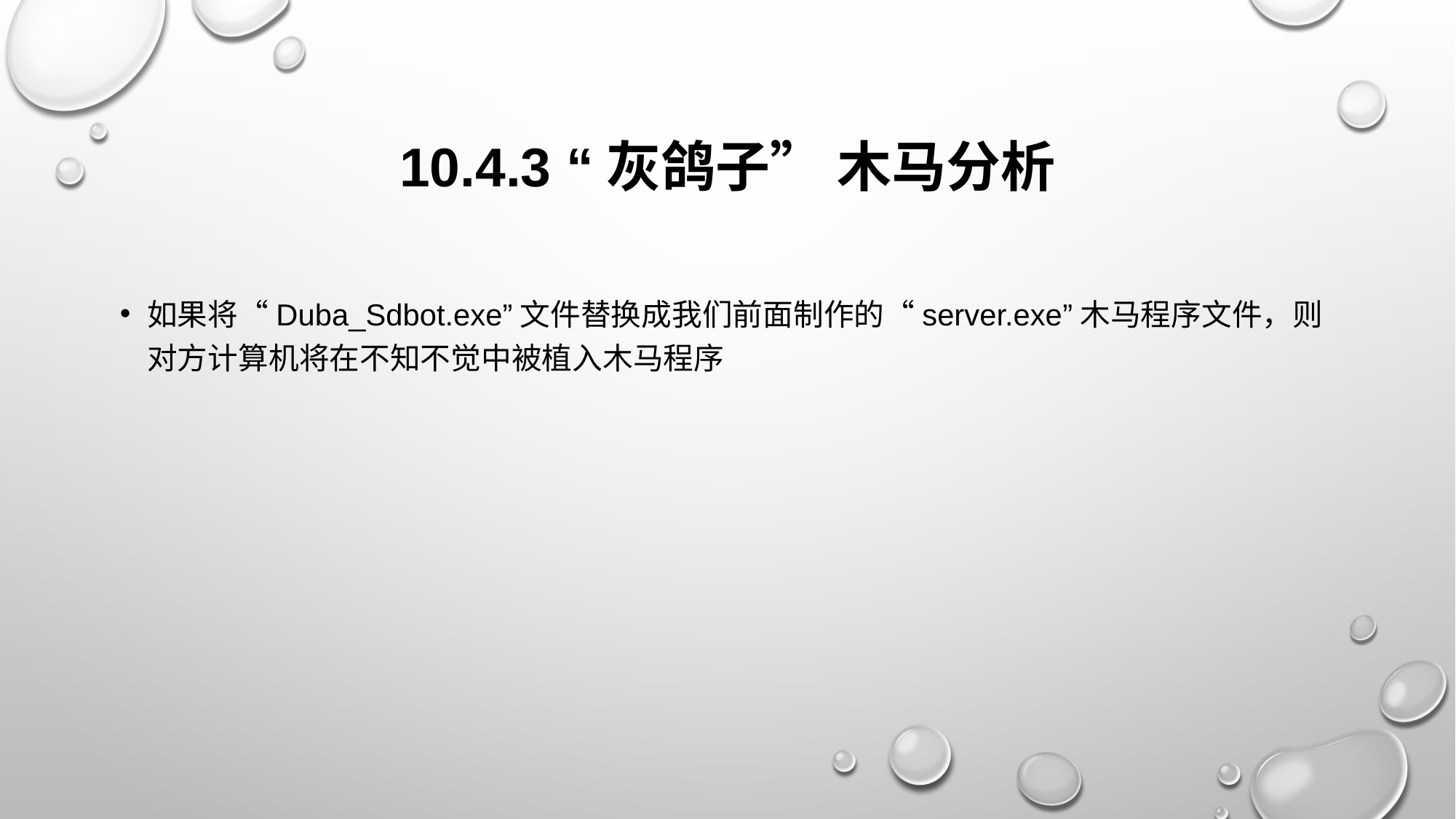

# 10.4.3 “灰鸽子” 木马分析
如果将“Duba_Sdbot.exe”文件替换成我们前面制作的“server.exe”木马程序文件，则对方计算机将在不知不觉中被植入木马程序